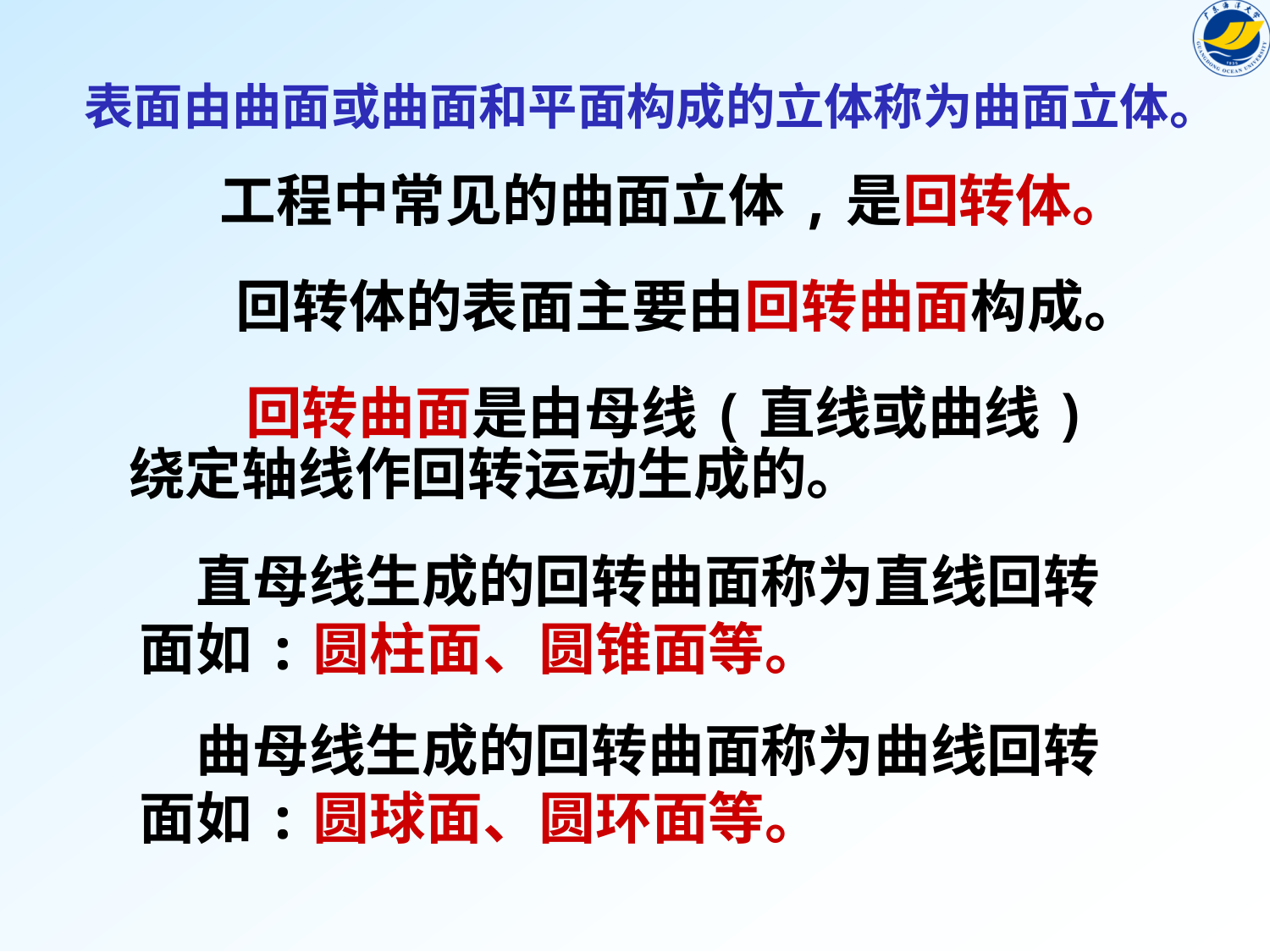

表面由曲面或曲面和平面构成的立体称为曲面立体。
工程中常见的曲面立体,是回转体。
回转体的表面主要由回转曲面构成。
        回转曲面是由母线(直线或曲线)绕定轴线作回转运动生成的。
    直母线生成的回转曲面称为直线回转面如:圆柱面、圆锥面等。
    曲母线生成的回转曲面称为曲线回转面如:圆球面、圆环面等。